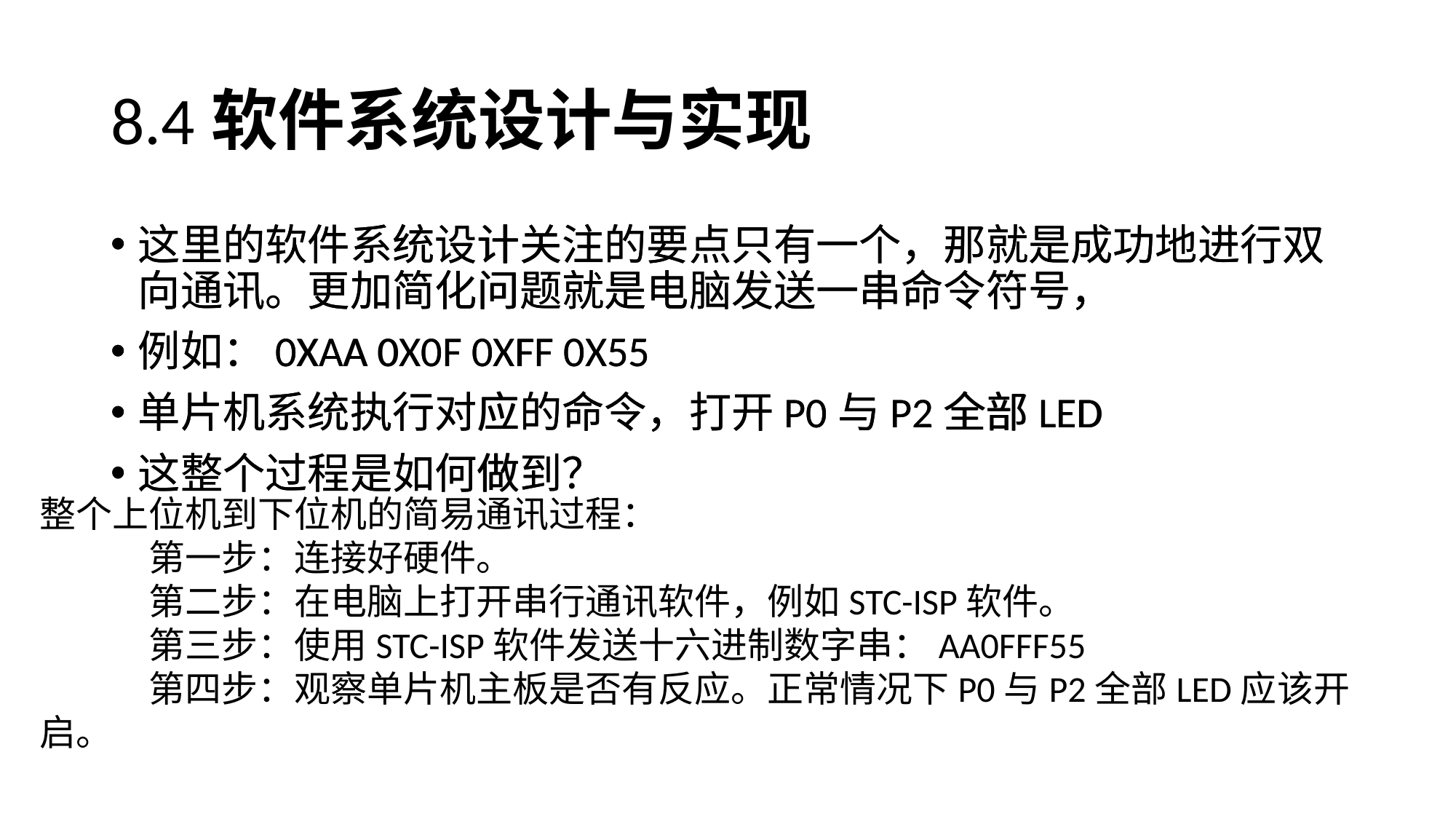

# 8.4软件系统设计与实现
这里的软件系统设计关注的要点只有一个，那就是成功地进行双向通讯。更加简化问题就是电脑发送一串命令符号，
例如：0XAA 0X0F 0XFF 0X55
单片机系统执行对应的命令，打开P0与P2全部LED
这整个过程是如何做到？

这里的软件系统设计关注的要点只有一个，那就是成功地进行双向通讯。更加简化问题就是电脑发送一串命令符号，
例如：0XAA 0X0F 0XFF 0X55
单片机系统执行对应的命令，打开P0与P2全部LED
这整个过程是如何做到？

整个上位机到下位机的简易通讯过程：
	第一步：连接好硬件。
	第二步：在电脑上打开串行通讯软件，例如STC-ISP软件。
	第三步：使用STC-ISP软件发送十六进制数字串：AA0FFF55
	第四步：观察单片机主板是否有反应。正常情况下P0与P2全部LED应该开启。